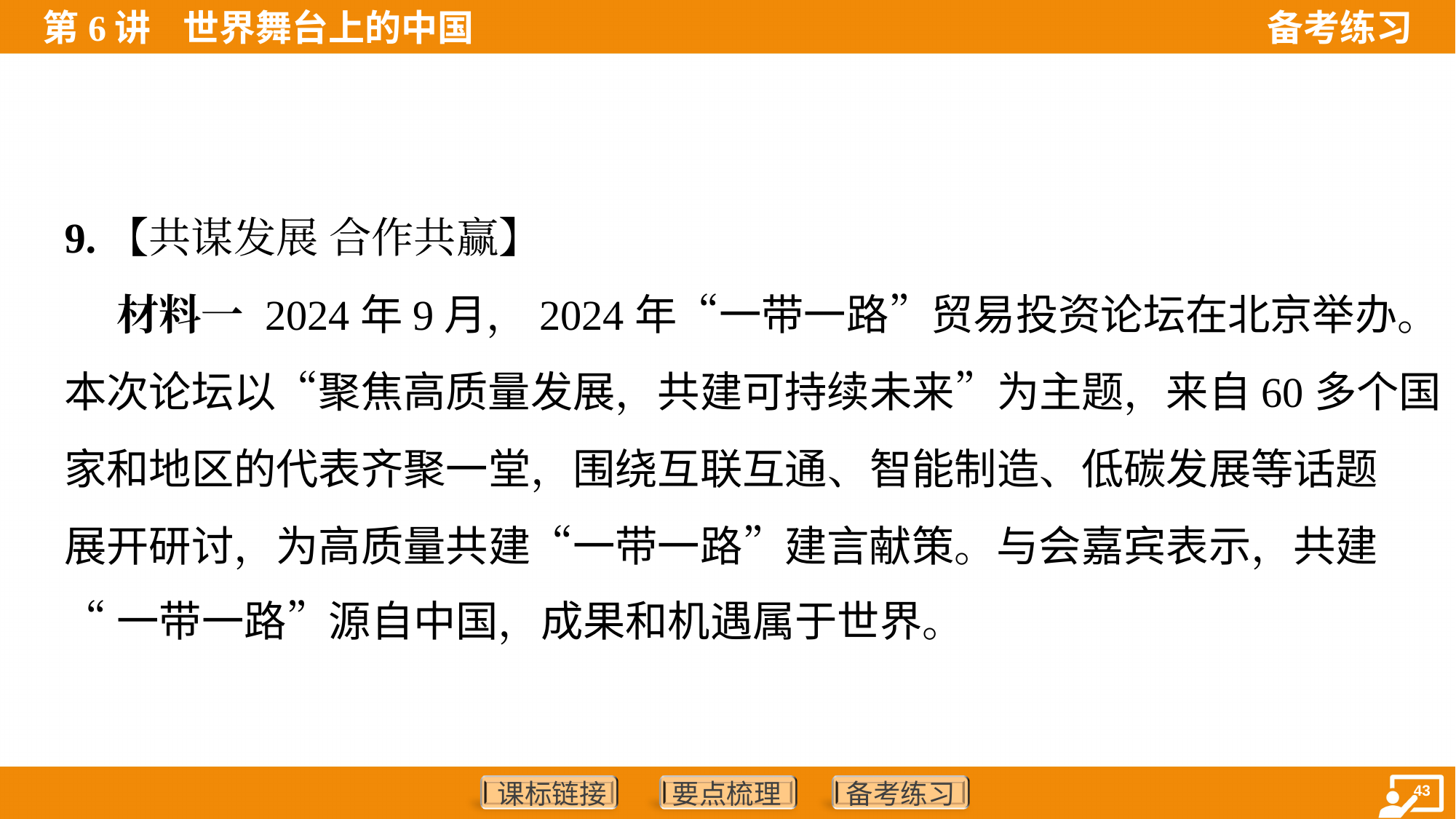

9.【共谋发展 合作共赢】
    材料一 2024年9月，2024年“一带一路”贸易投资论坛在北京举办。
本次论坛以“聚焦高质量发展，共建可持续未来”为主题，来自60多个国
家和地区的代表齐聚一堂，围绕互联互通、智能制造、低碳发展等话题
展开研讨，为高质量共建“一带一路”建言献策。与会嘉宾表示，共建
“一带一路”源自中国，成果和机遇属于世界。